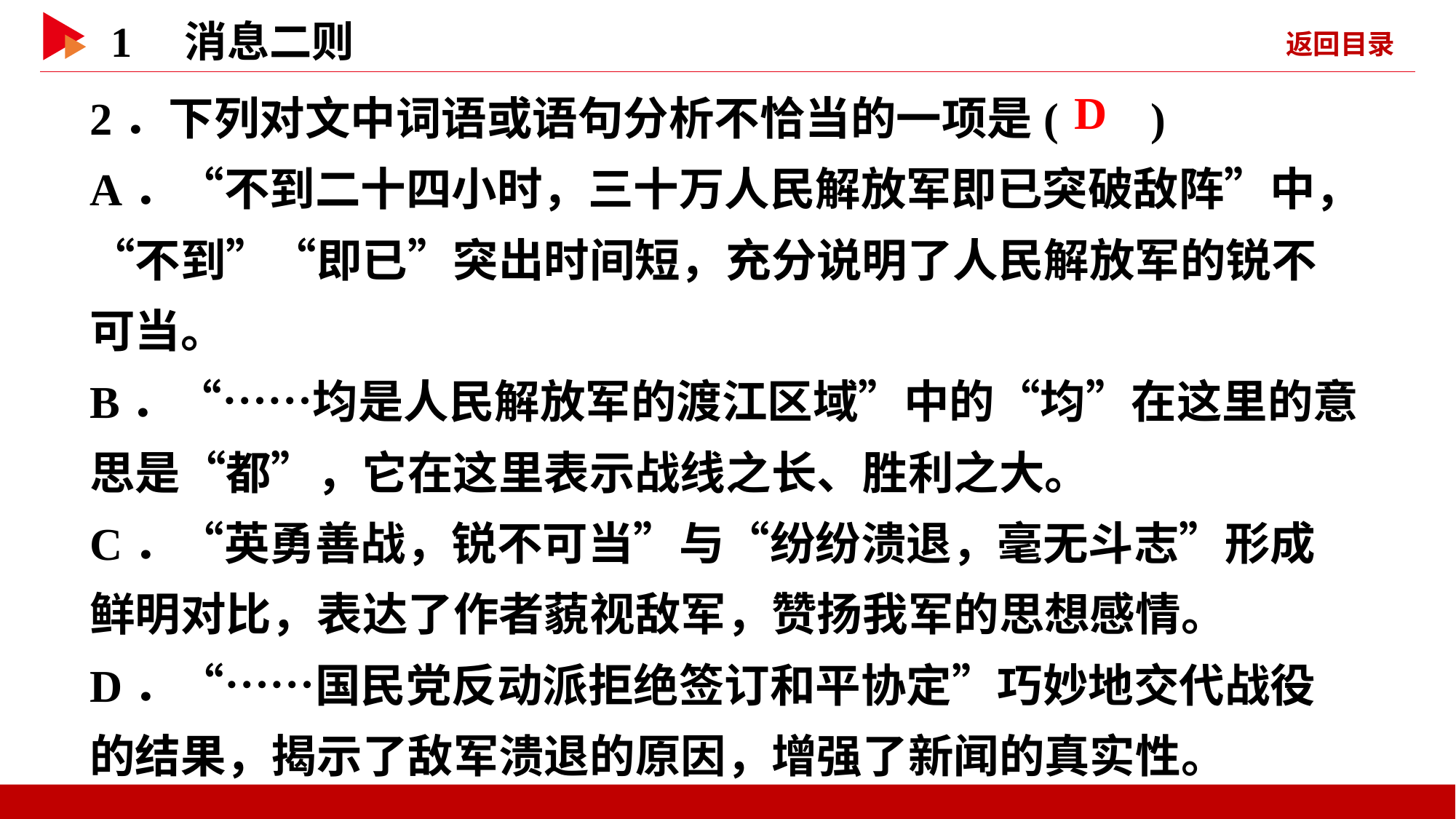

2．下列对文中词语或语句分析不恰当的一项是(        )
A．“不到二十四小时，三十万人民解放军即已突破敌阵”中，“不到”“即已”突出时间短，充分说明了人民解放军的锐不可当。
B．“……均是人民解放军的渡江区域”中的“均”在这里的意思是“都”，它在这里表示战线之长、胜利之大。
C．“英勇善战，锐不可当”与“纷纷溃退，毫无斗志”形成鲜明对比，表达了作者藐视敌军，赞扬我军的思想感情。
D．“……国民党反动派拒绝签订和平协定”巧妙地交代战役的结果，揭示了敌军溃退的原因，增强了新闻的真实性。
   D